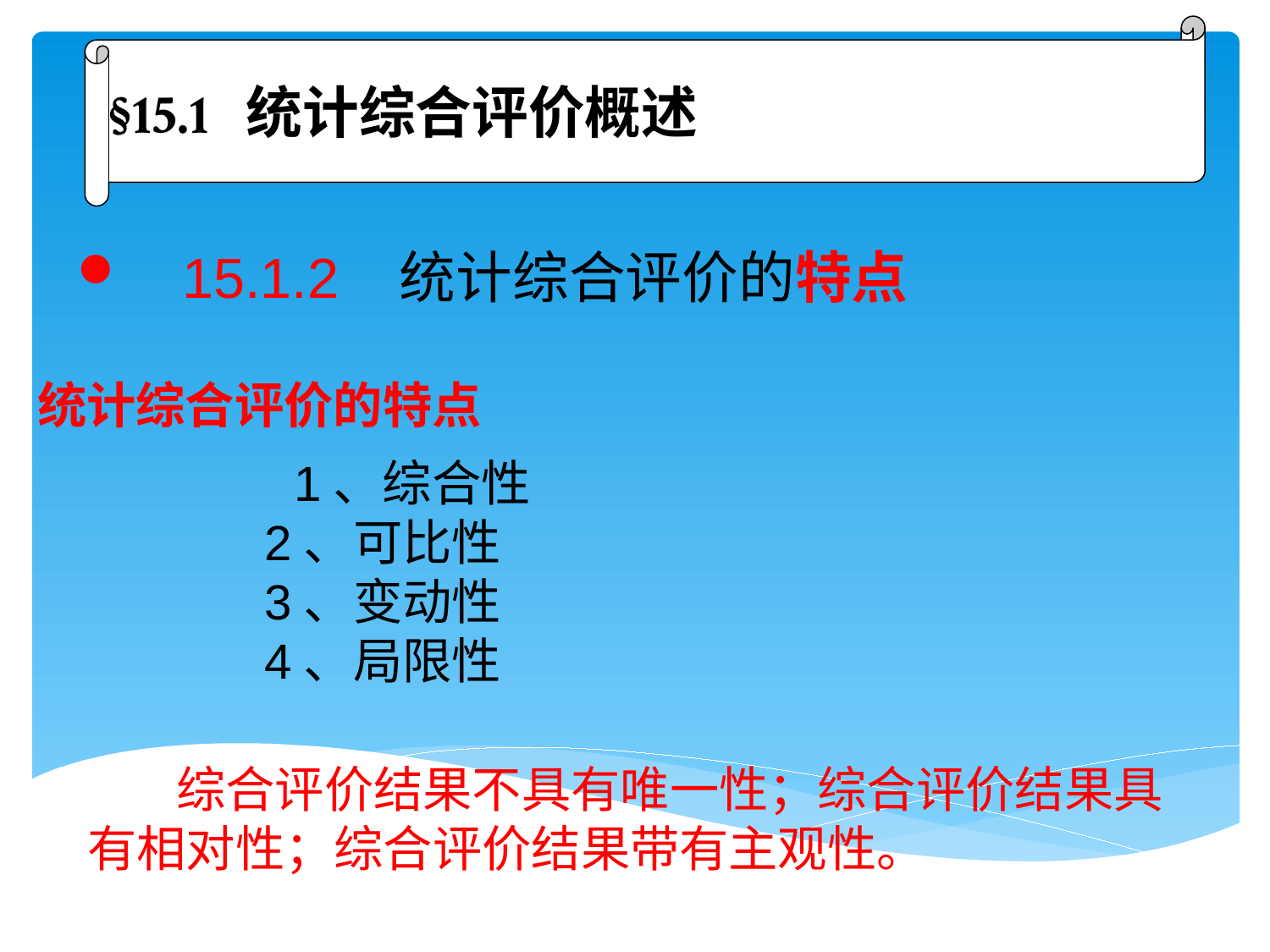

§15.1  统计综合评价概述
   15.1.2   统计综合评价的特点
# 统计综合评价的特点
               1、综合性
               2、可比性
               3、变动性
               4、局限性
       综合评价结果不具有唯一性；综合评价结果具有相对性；综合评价结果带有主观性。